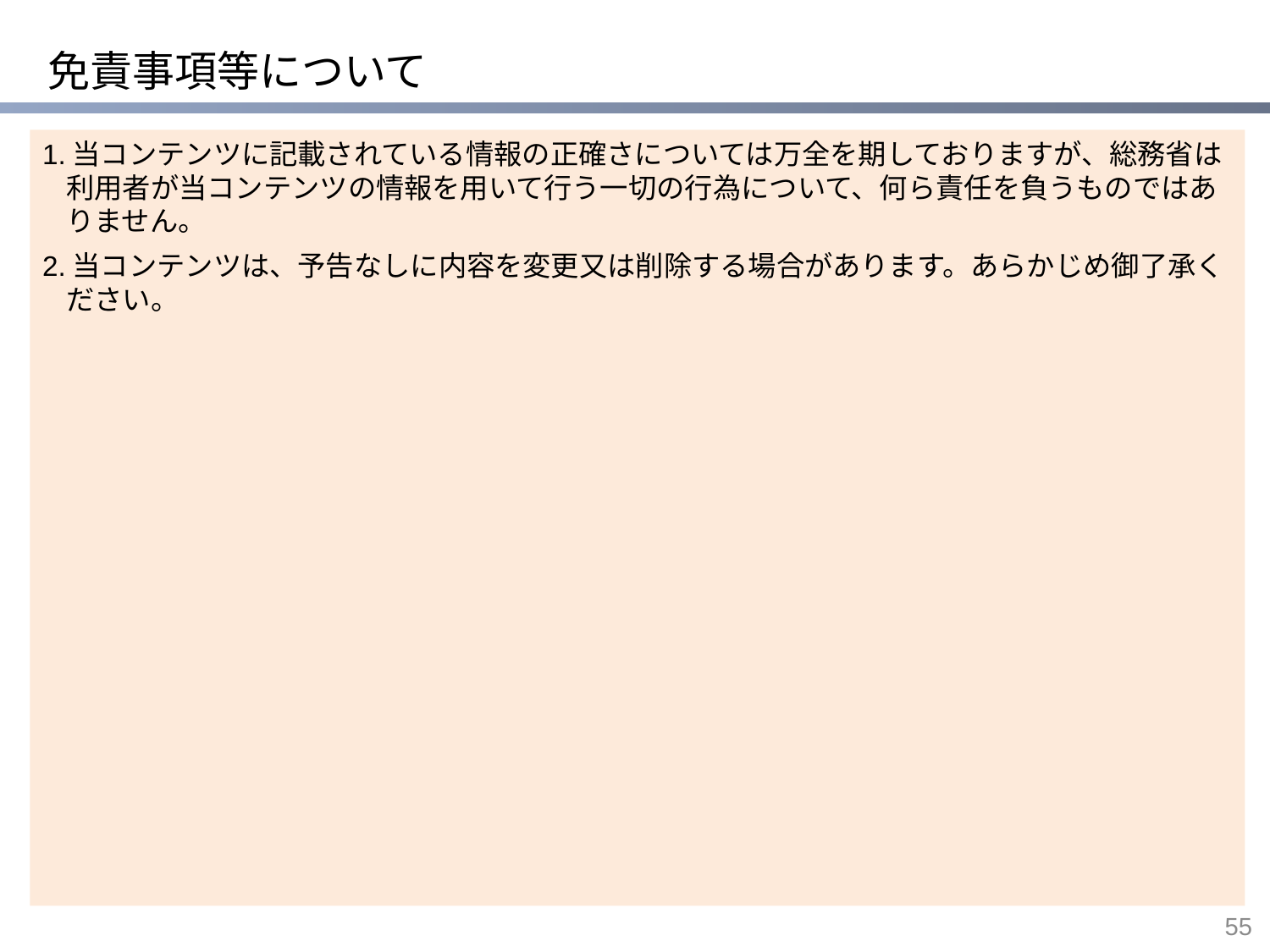

# 免責事項等について
1.当コンテンツに記載されている情報の正確さについては万全を期しておりますが、総務省は利用者が当コンテンツの情報を用いて行う一切の行為について、何ら責任を負うものではありません。
2.当コンテンツは、予告なしに内容を変更又は削除する場合があります。あらかじめ御了承ください。
55